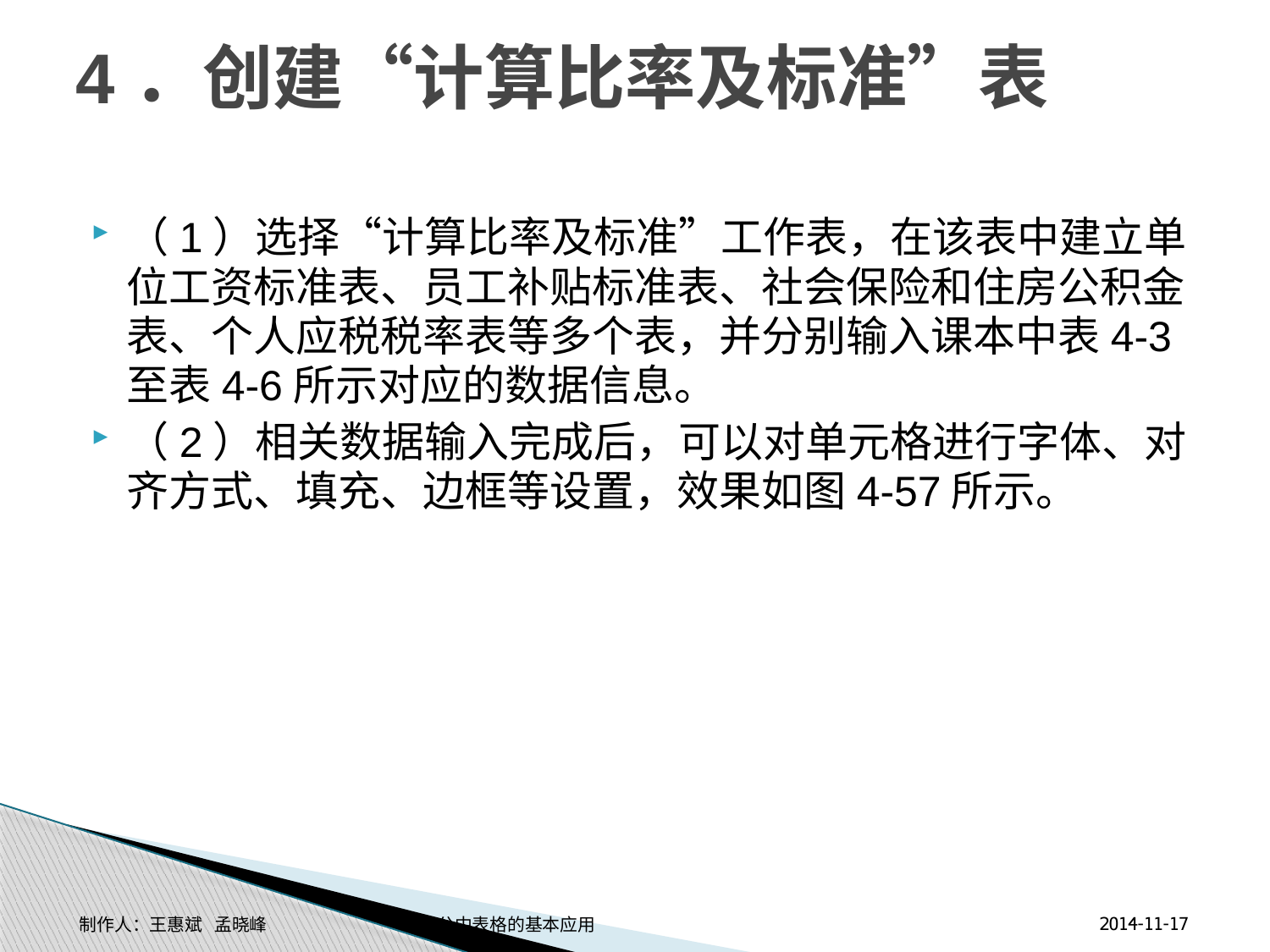

# 4．创建“计算比率及标准”表
（1）选择“计算比率及标准”工作表，在该表中建立单位工资标准表、员工补贴标准表、社会保险和住房公积金表、个人应税税率表等多个表，并分别输入课本中表4-3至表4-6所示对应的数据信息。
（2）相关数据输入完成后，可以对单元格进行字体、对齐方式、填充、边框等设置，效果如图4-57所示。
2014-11-17
制作人：王惠斌   孟晓峰                                      办公中表格的基本应用